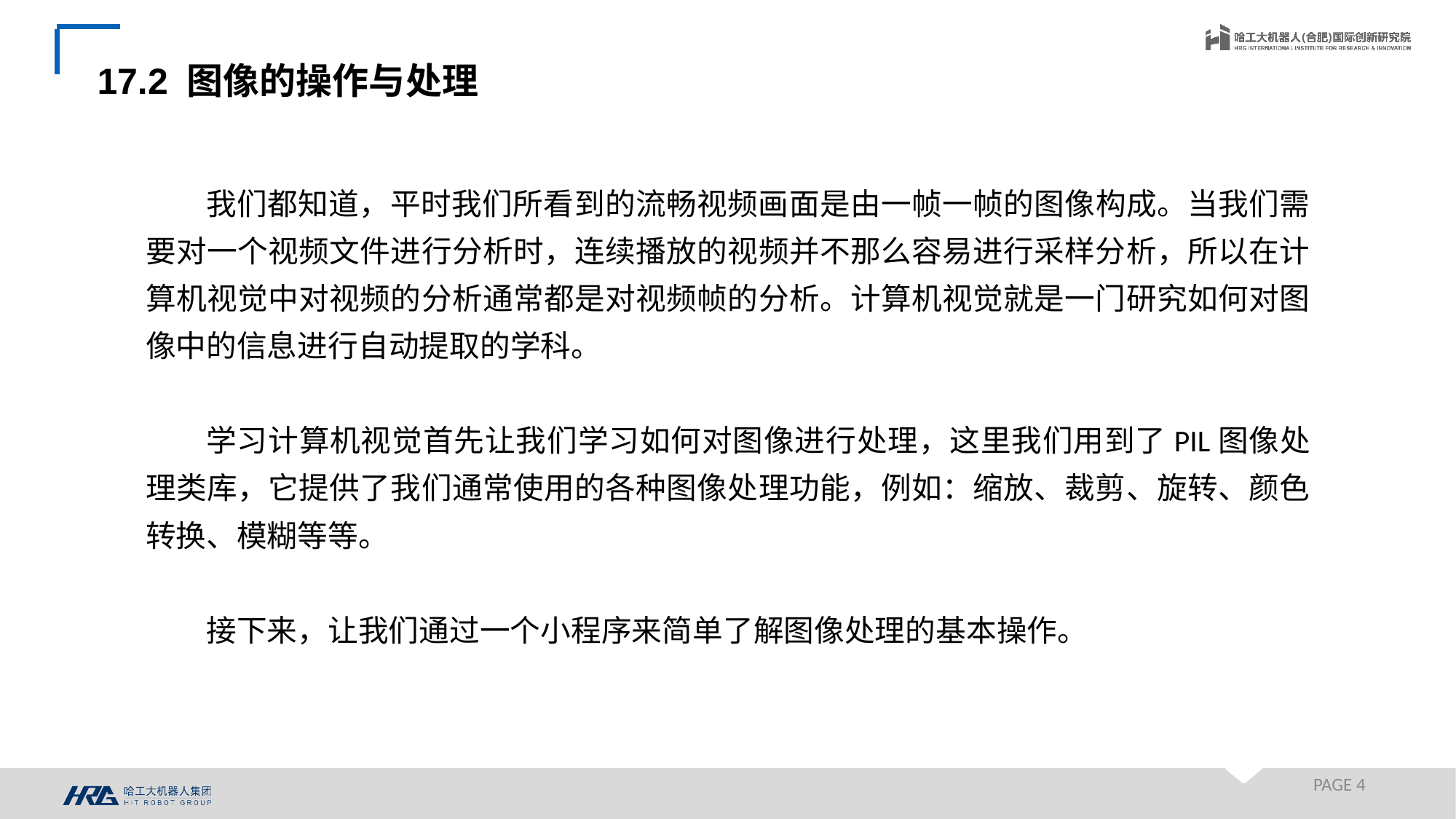

17.2 图像的操作与处理
我们都知道，平时我们所看到的流畅视频画面是由一帧一帧的图像构成。当我们需要对一个视频文件进行分析时，连续播放的视频并不那么容易进行采样分析，所以在计算机视觉中对视频的分析通常都是对视频帧的分析。计算机视觉就是一门研究如何对图像中的信息进行自动提取的学科。

学习计算机视觉首先让我们学习如何对图像进行处理，这里我们用到了PIL图像处理类库，它提供了我们通常使用的各种图像处理功能，例如：缩放、裁剪、旋转、颜色转换、模糊等等。

接下来，让我们通过一个小程序来简单了解图像处理的基本操作。